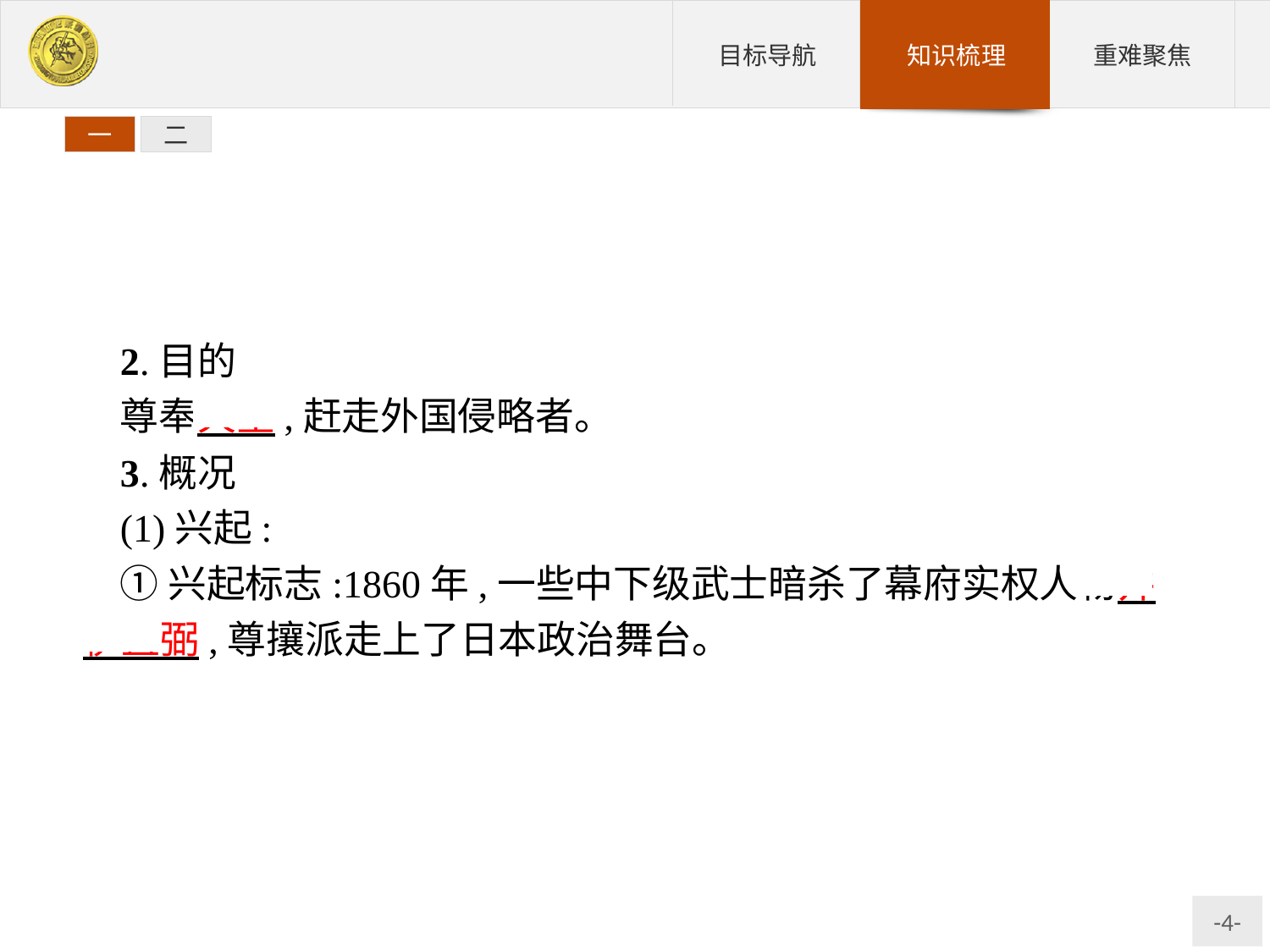

一
二
2.目的
尊奉天皇,赶走外国侵略者。
3.概况
(1)兴起:
①兴起标志:1860年,一些中下级武士暗杀了幕府实权人物井伊直弼,尊攘派走上了日本政治舞台。